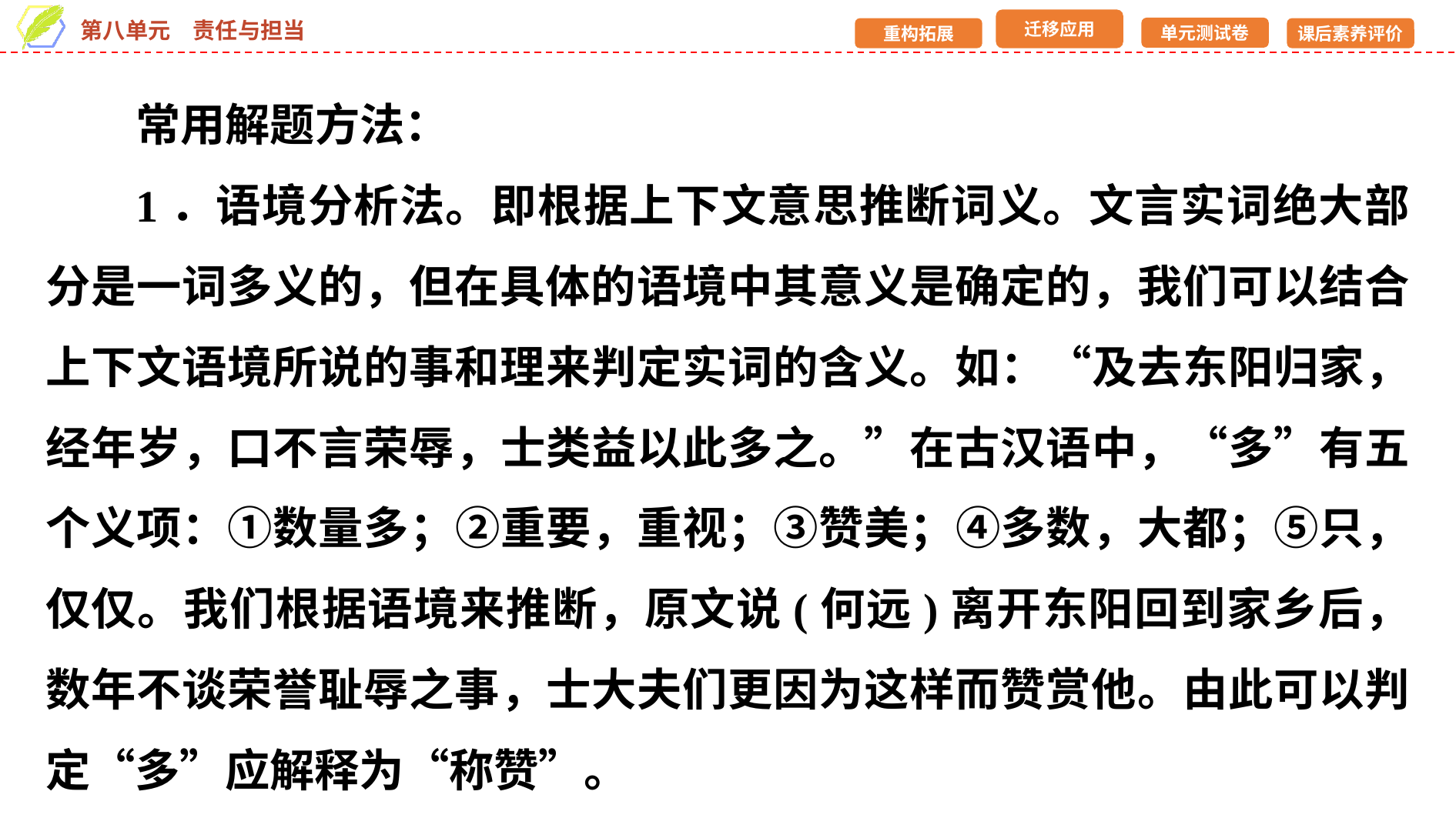

常用解题方法：
1．语境分析法。即根据上下文意思推断词义。文言实词绝大部分是一词多义的，但在具体的语境中其意义是确定的，我们可以结合上下文语境所说的事和理来判定实词的含义。如：“及去东阳归家，经年岁，口不言荣辱，士类益以此多之。”在古汉语中，“多”有五个义项：①数量多；②重要，重视；③赞美；④多数，大都；⑤只，仅仅。我们根据语境来推断，原文说(何远)离开东阳回到家乡后，数年不谈荣誉耻辱之事，士大夫们更因为这样而赞赏他。由此可以判定“多”应解释为“称赞”。